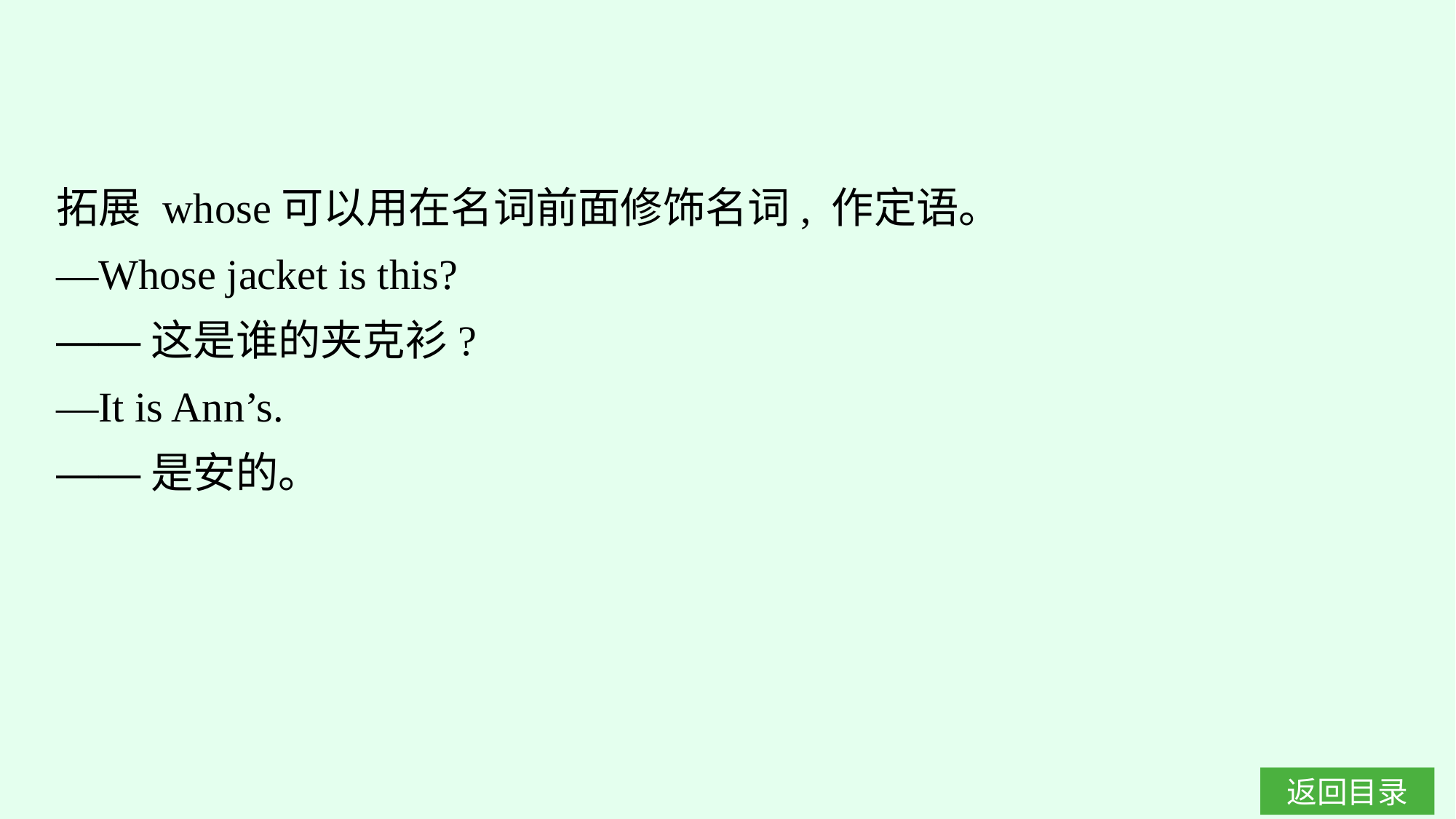

拓展 whose可以用在名词前面修饰名词, 作定语。
—Whose jacket is this?
——这是谁的夹克衫?
—It is Ann’s.
——是安的。